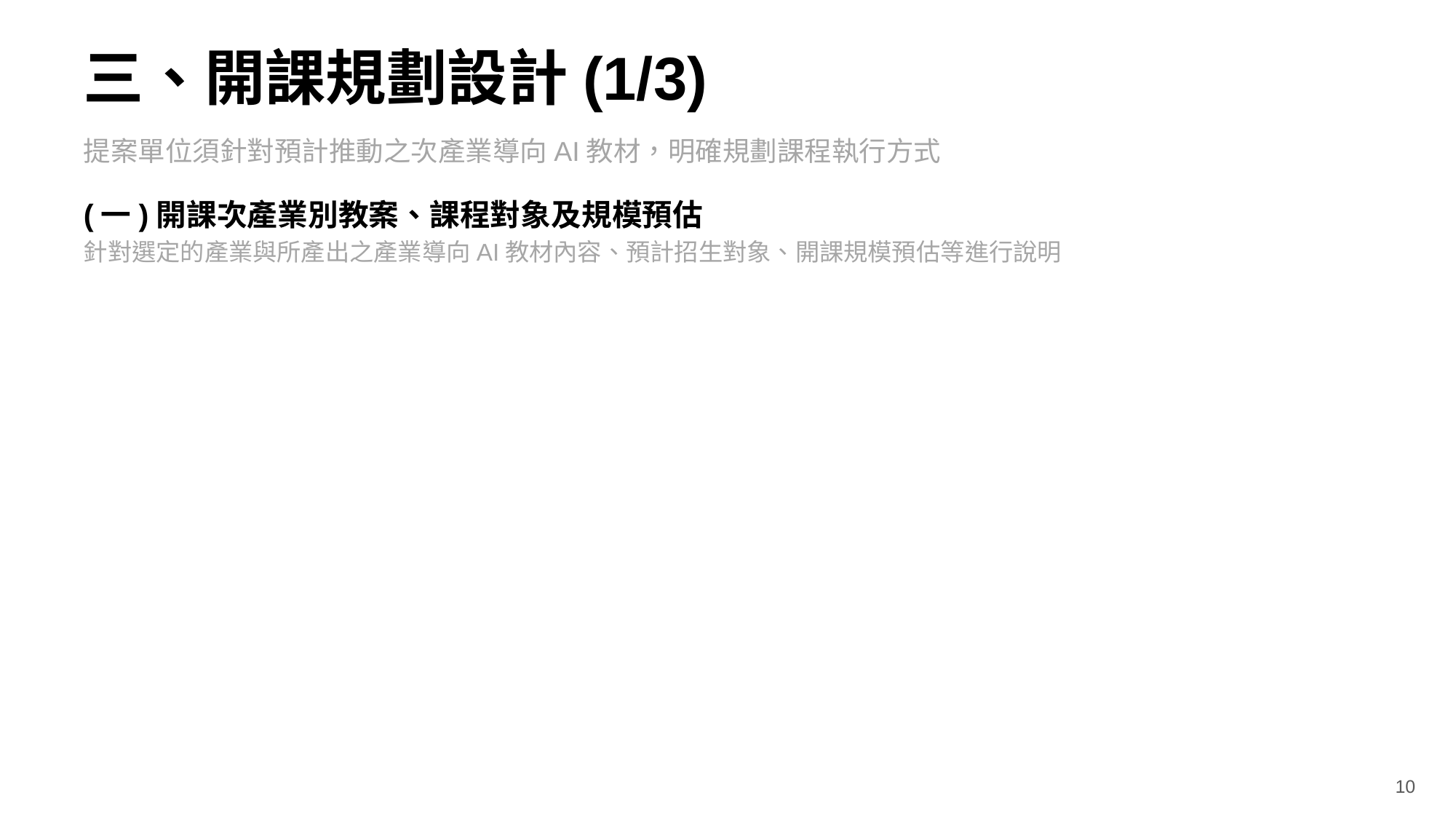

# 三、開課規劃設計(1/3)
提案單位須針對預計推動之次產業導向AI教材，明確規劃課程執行方式
(一)開課次產業別教案、課程對象及規模預估
針對選定的產業與所產出之產業導向AI教材內容、預計招生對象、開課規模預估等進行說明